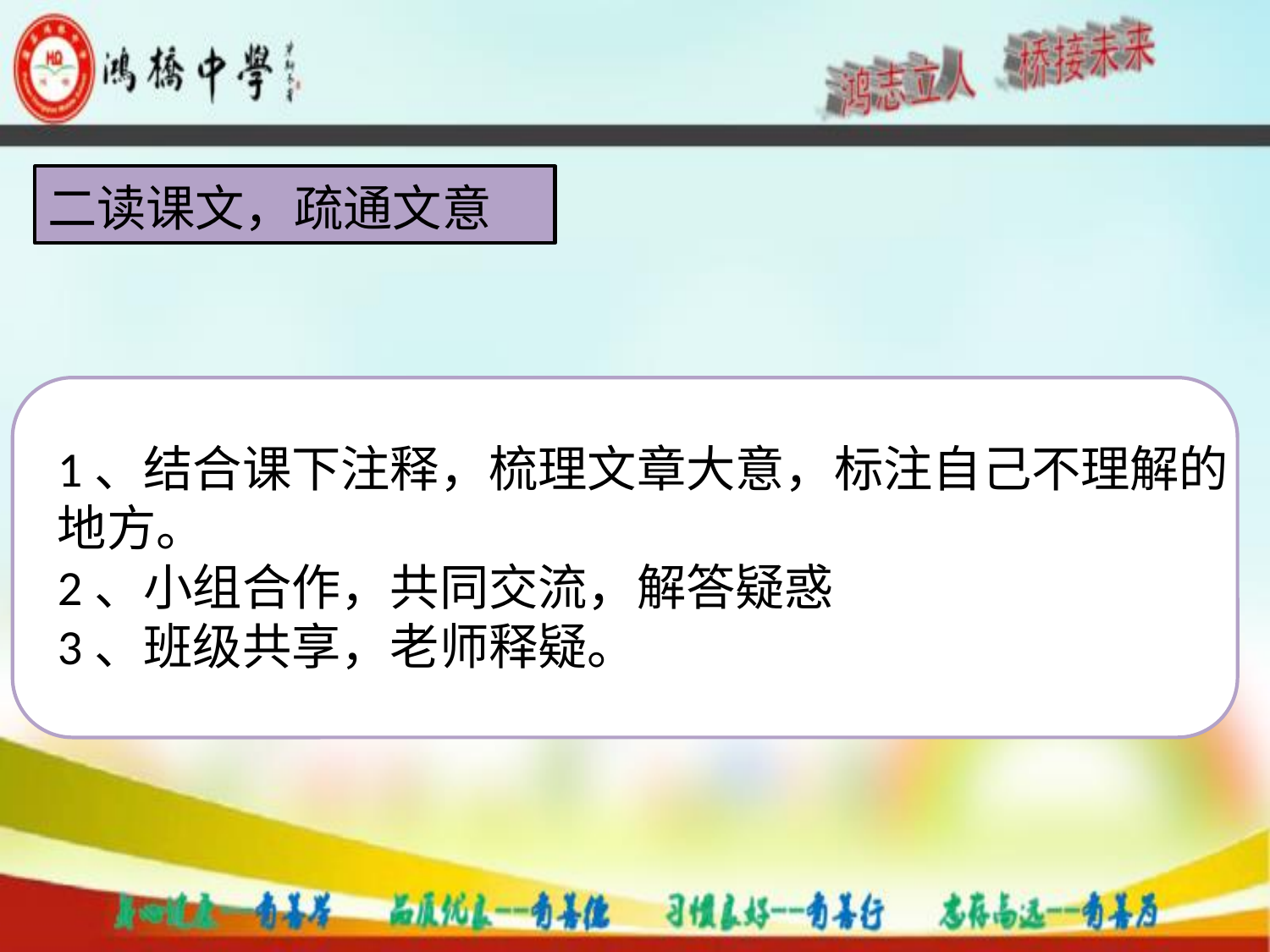

二读课文，疏通文意
11
1、结合课下注释，梳理文章大意，标注自己不理解的地方。
2、小组合作，共同交流，解答疑惑
3、班级共享，老师释疑。